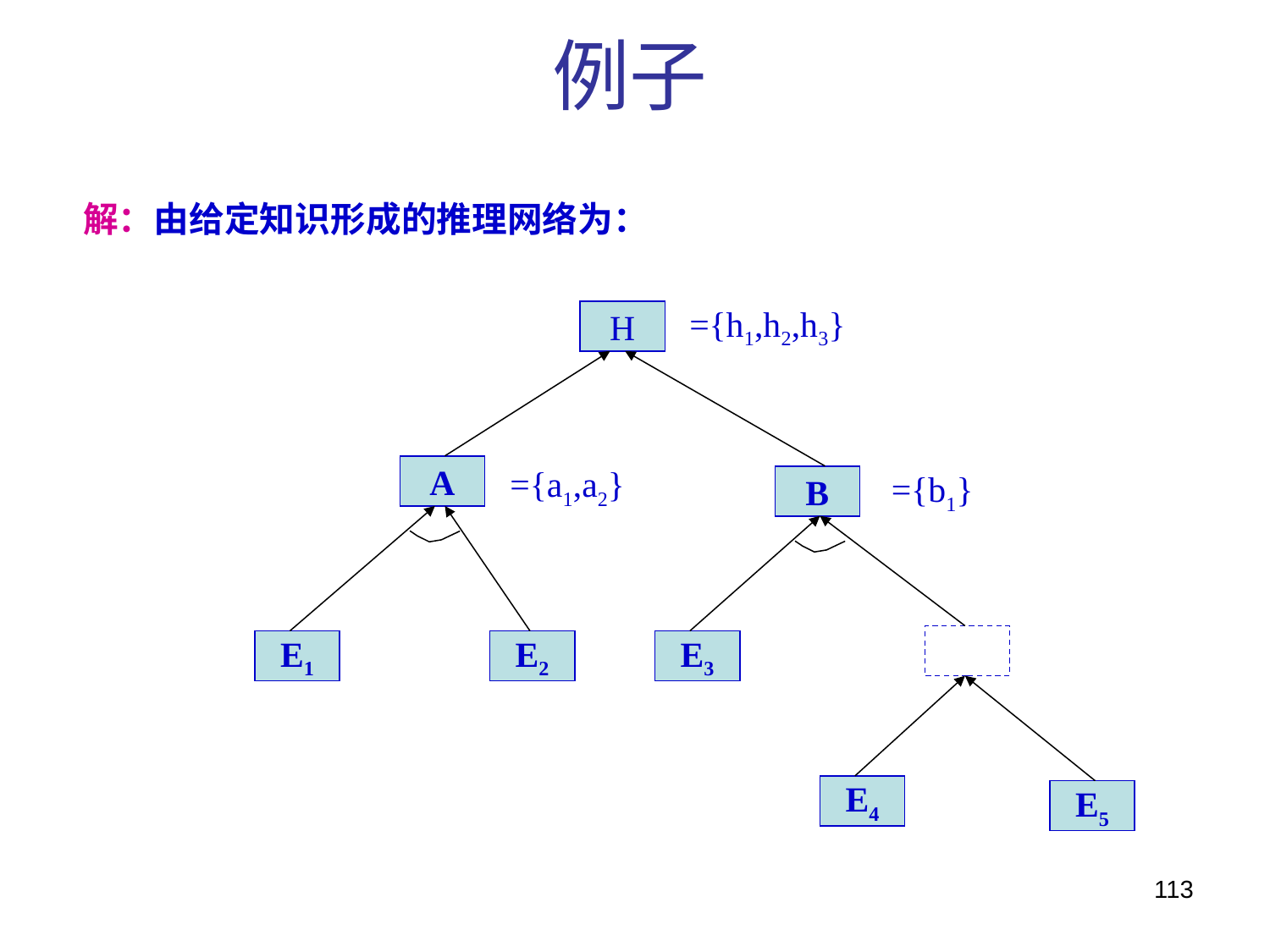

例子
    解：由给定知识形成的推理网络为：
H
={h1,h2,h3}

A
={a1,a2}
B
={b1}

E1
E2
E3

E4
E5
113